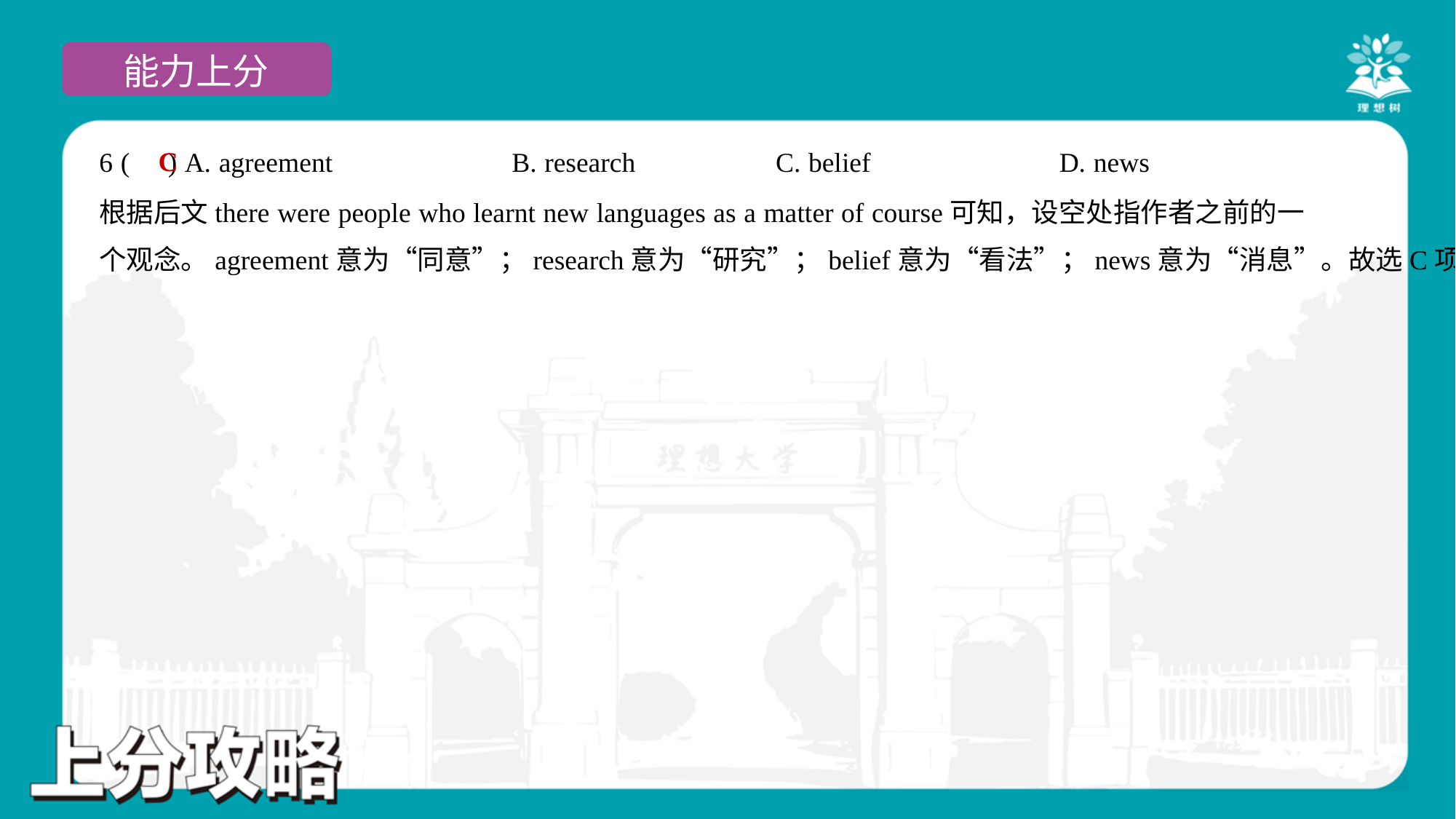

C
6 (     ) A. agreement	B. research	C. belief	D. news
根据后文there were people who learnt new languages as a matter of course可知，设空处指作者之前的一
个观念。agreement意为“同意”；research意为“研究”；belief意为“看法”；news意为“消息”。故选C项。